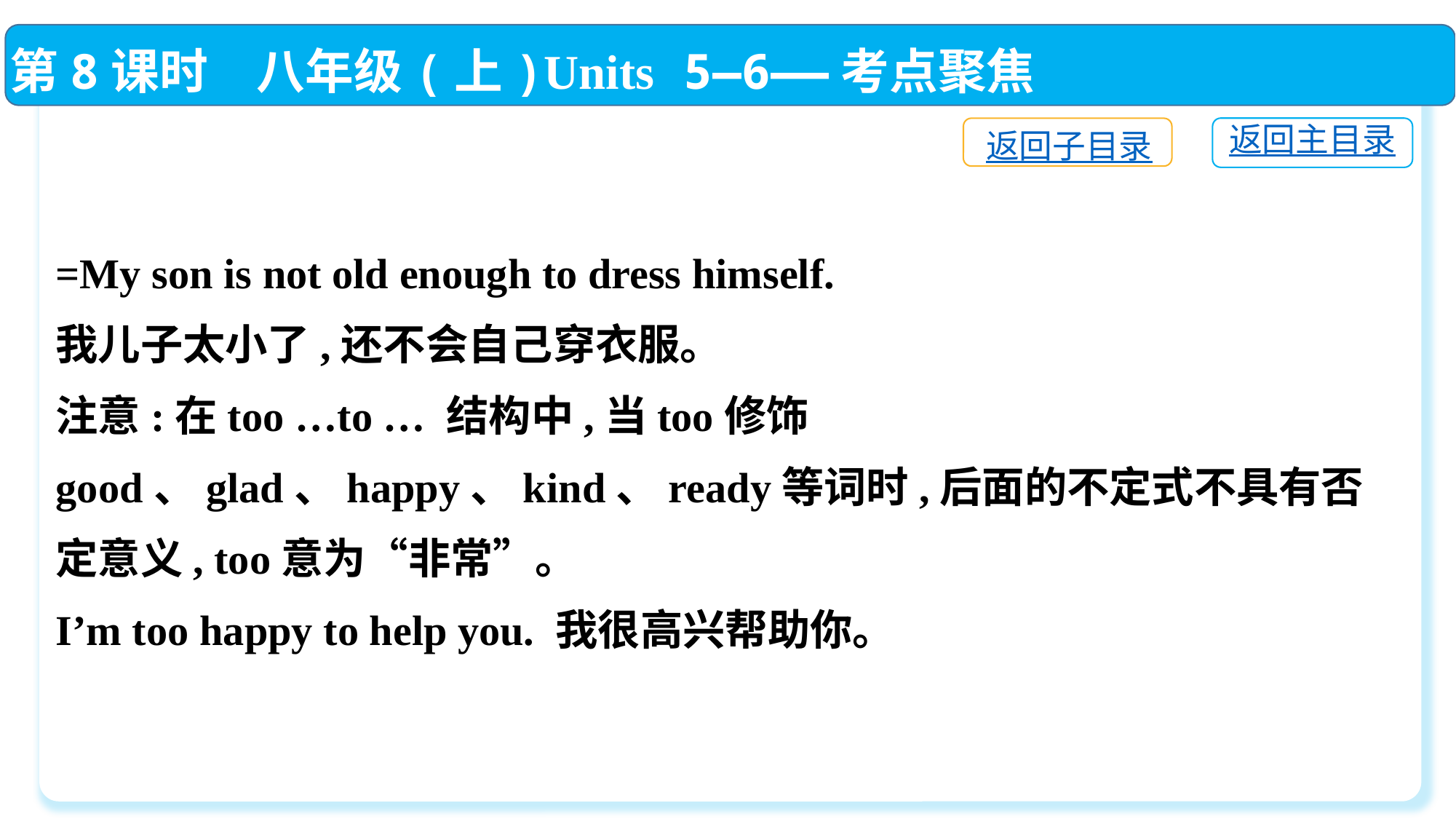

第8课时　八年级(上)Units 5—6——考点聚焦
=My son is not old enough to dress himself.
我儿子太小了,还不会自己穿衣服。
注意:在too …to … 结构中,当too修饰good、glad、happy、kind、ready等词时,后面的不定式不具有否定意义, too意为“非常”。
I’m too happy to help you. 我很高兴帮助你。
返回主目录

返回子目录